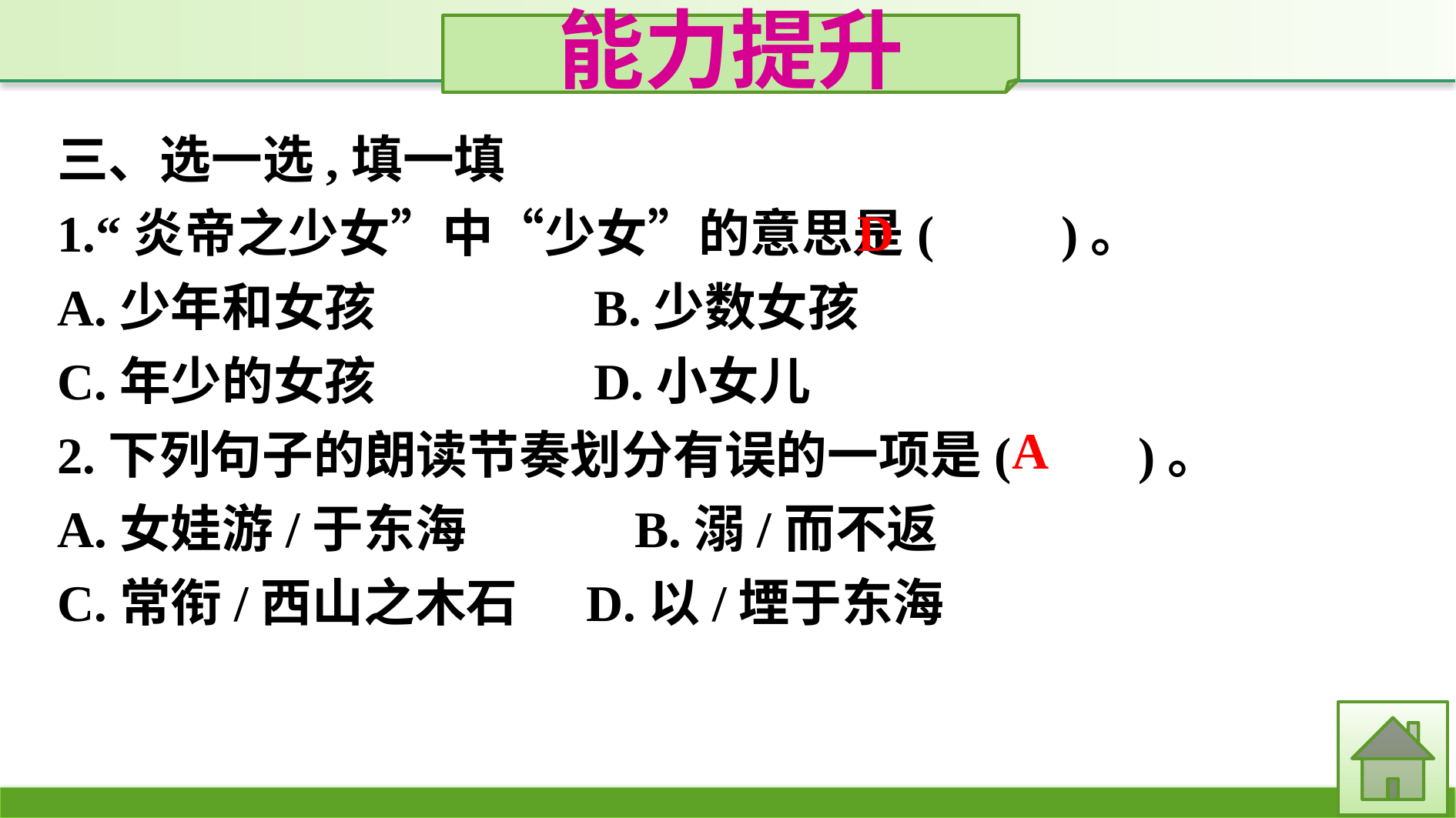

能力提升
三、选一选,填一填
1.“炎帝之少女”中“少女”的意思是(　　)。
A.少年和女孩　　　　B.少数女孩
C.年少的女孩　　　　D.小女儿
2.下列句子的朗读节奏划分有误的一项是(　　)。
A.女娃游/于东海		B.溺/而不返
C.常衔/西山之木石	D.以/堙于东海
D
A